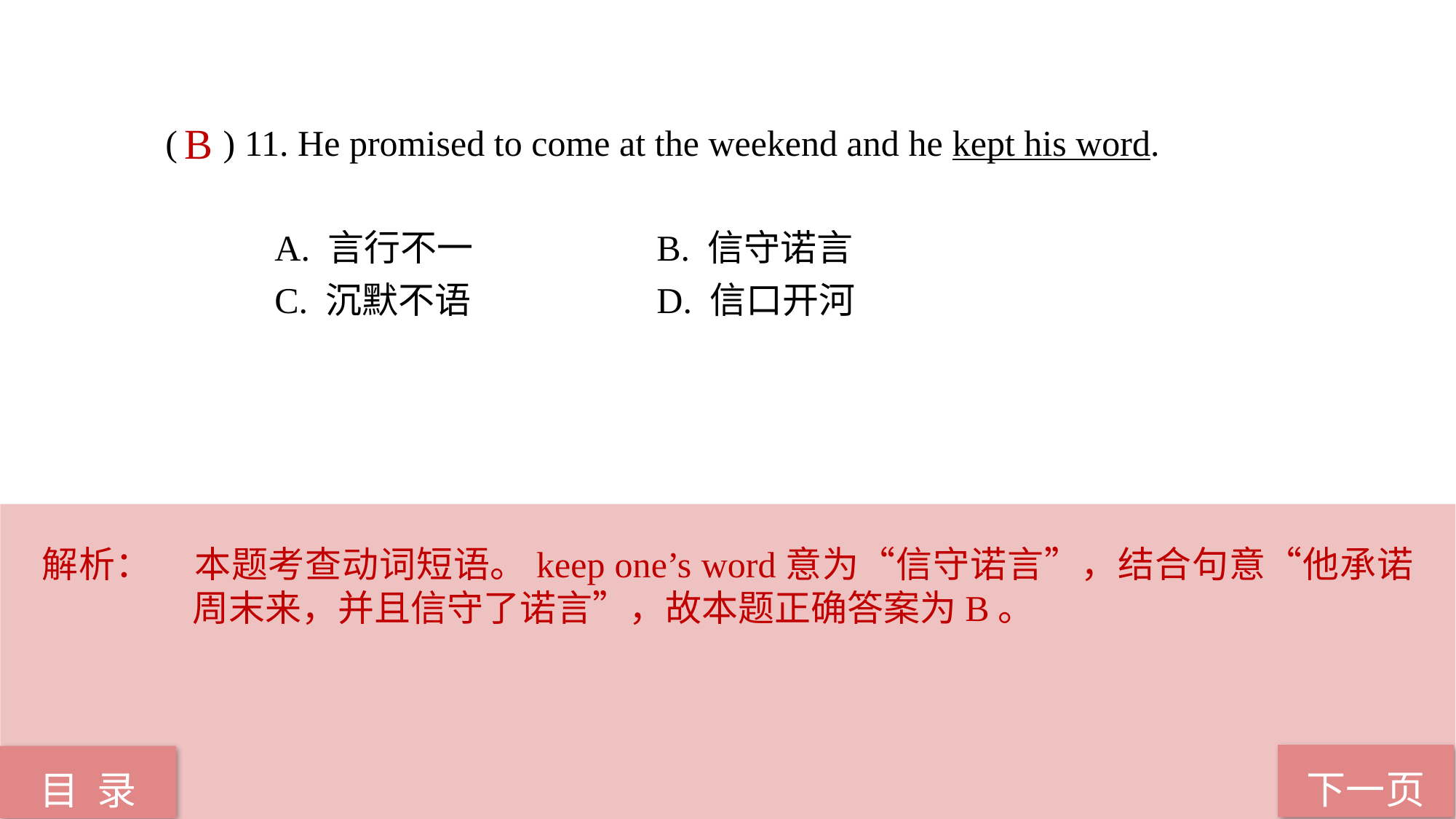

(     ) 11. He promised to come at the weekend and he kept his word.

A. 言行不一 		B. 信守诺言
C. 沉默不语 		D. 信口开河
B
解析：	本题考查动词短语。keep one’s word意为“信守诺言”，结合句意“他承诺周末来，并且信守了诺言”，故本题正确答案为B。